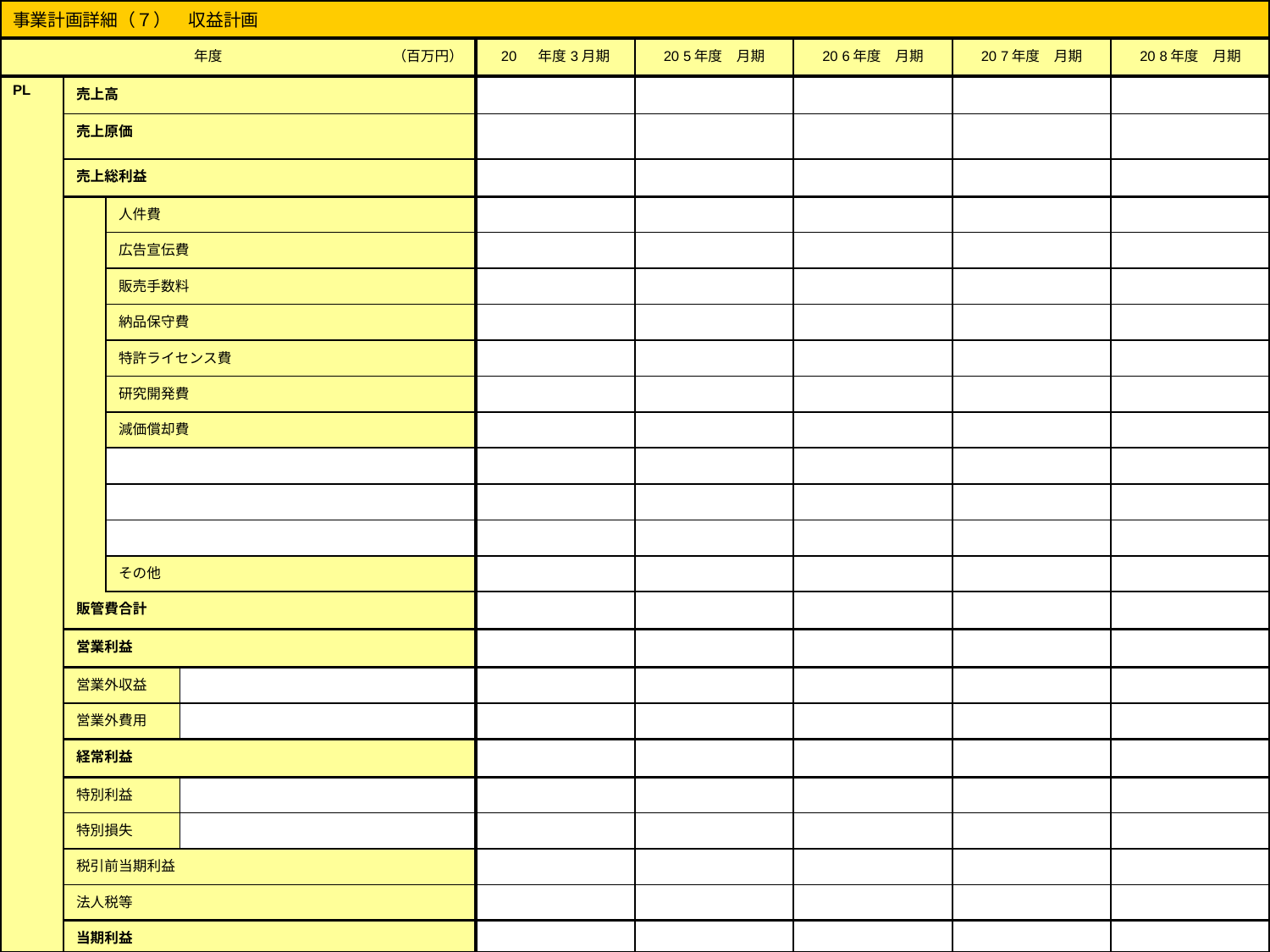

| 事業計画詳細（７）　収益計画 |  |  |  |  |  |  |  |  |
| --- | --- | --- | --- | --- | --- | --- | --- | --- |
| 年度　　　　　　　　　　　　（百万円） |  |  |  | 20 　年度3月期 | 20 5年度　月期 | 20 6年度　月期 | 20 7年度　月期 | 20 8年度　月期 |
| PL | 売上高 |  |  |  |  |  |  |  |
|  | 売上原価 |  |  |  |  |  |  |  |
|  | 売上総利益 |  |  |  |  |  |  |  |
|  |  | 人件費 |  |  |  |  |  |  |
|  |  | 広告宣伝費 |  |  |  |  |  |  |
|  |  | 販売手数料 |  |  |  |  |  |  |
|  |  | 納品保守費 |  |  |  |  |  |  |
|  |  | 特許ライセンス費 |  |  |  |  |  |  |
|  |  | 研究開発費 |  |  |  |  |  |  |
|  |  | 減価償却費 |  |  |  |  |  |  |
|  |  |  |  |  |  |  |  |  |
|  |  |  |  |  |  |  |  |  |
|  |  |  |  |  |  |  |  |  |
|  |  | その他 |  |  |  |  |  |  |
|  | 販管費合計 |  |  |  |  |  |  |  |
|  | 営業利益 |  |  |  |  |  |  |  |
|  | 営業外収益 |  |  |  |  |  |  |  |
|  | 営業外費用 |  |  |  |  |  |  |  |
|  | 経常利益 |  |  |  |  |  |  |  |
|  | 特別利益 |  |  |  |  |  |  |  |
|  | 特別損失 |  |  |  |  |  |  |  |
|  | 税引前当期利益 |  |  |  |  |  |  |  |
|  | 法人税等 |  |  |  |  |  |  |  |
|  | 当期利益 |  |  |  |  |  |  |  |

(C)NVD株式会社
12